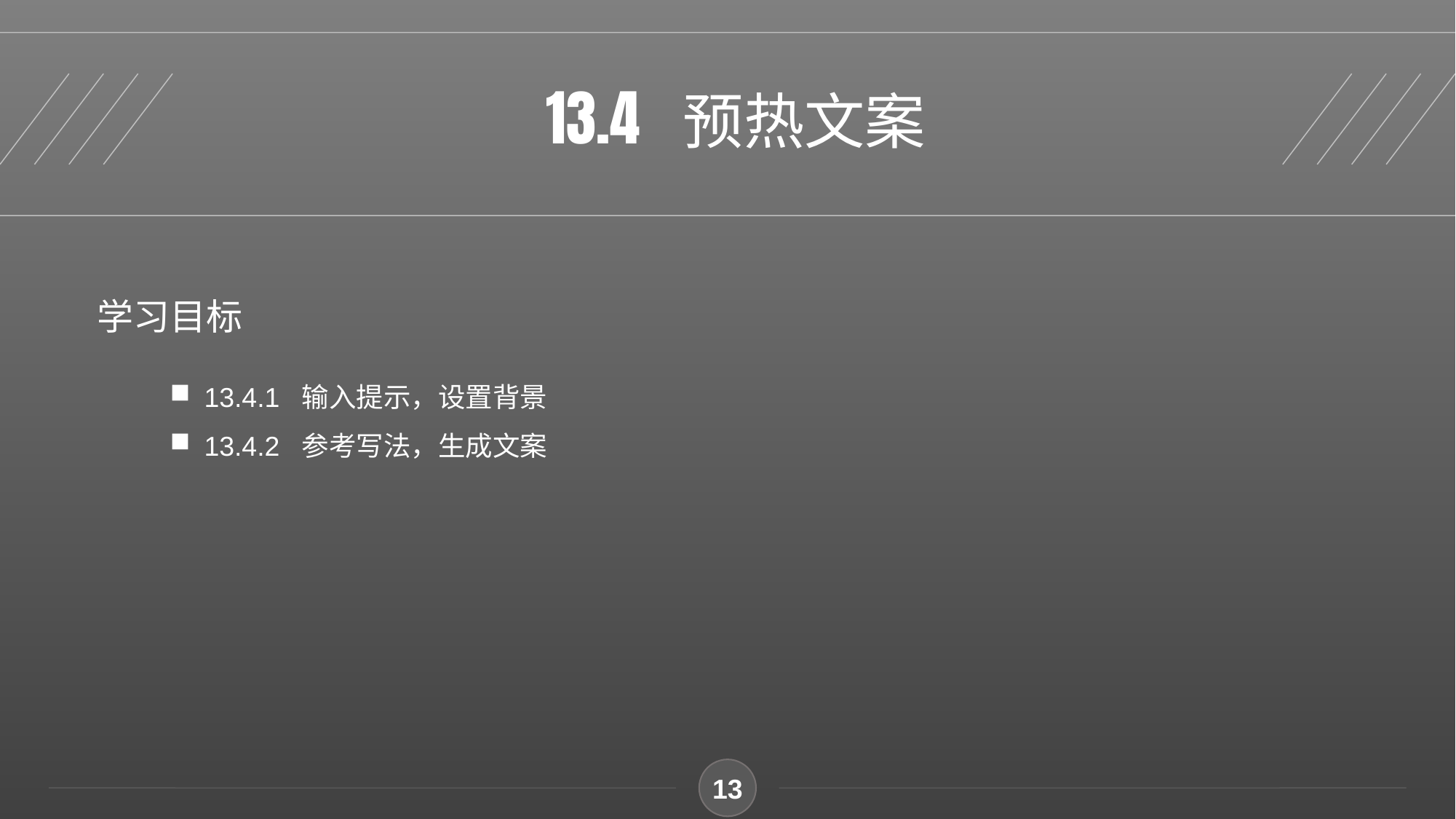

13.4  预热文案

学习目标
13.4.1  输入提示，设置背景
13.4.2  参考写法，生成文案